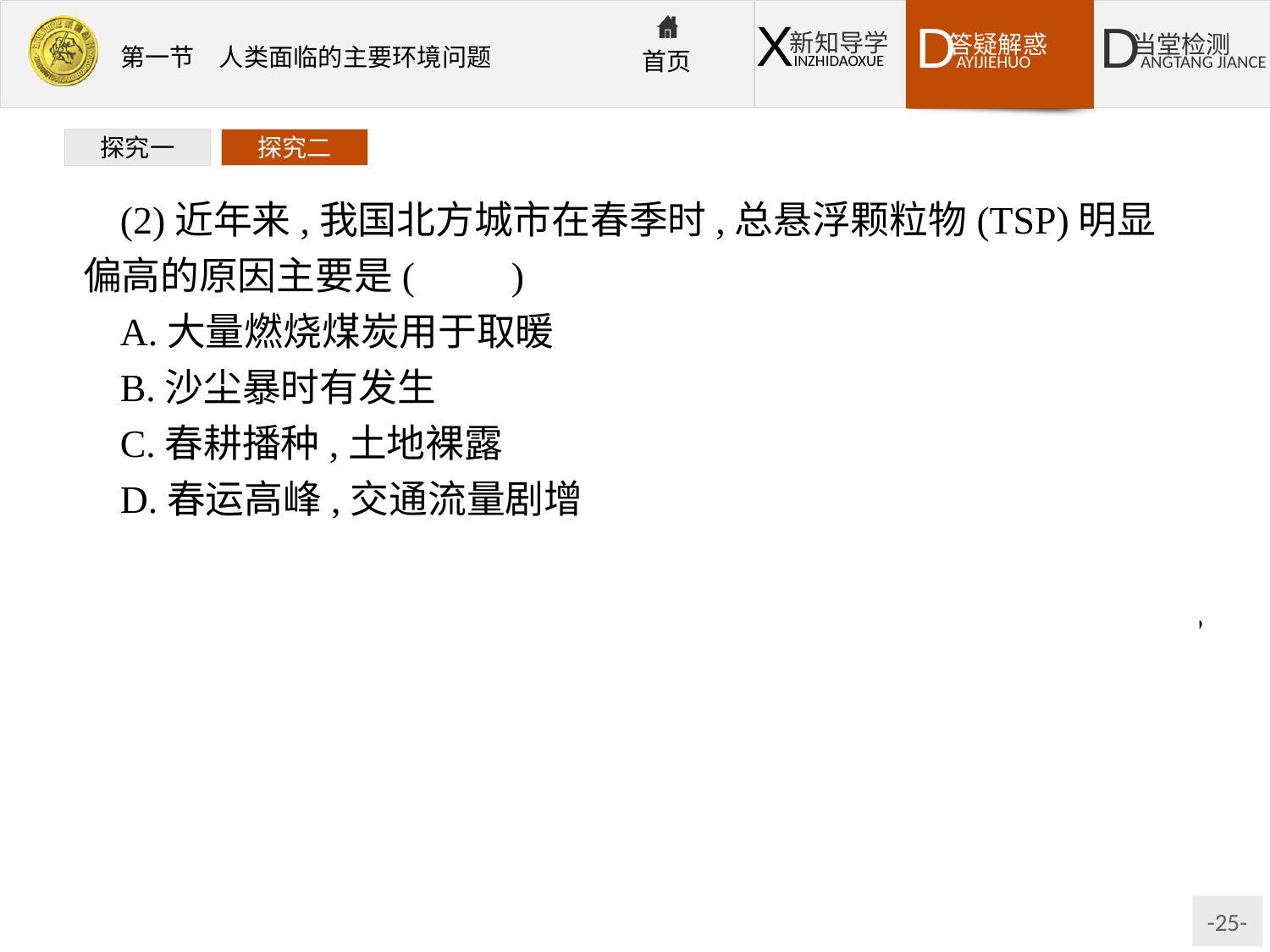

探究一
探究二
(2)近年来,我国北方城市在春季时,总悬浮颗粒物(TSP)明显偏高的原因主要是(　　)
A.大量燃烧煤炭用于取暖
B.沙尘暴时有发生
C.春耕播种,土地裸露
D.春运高峰,交通流量剧增
解析第(1)题,由题干可知,API指数的高低反映了大气中总悬浮颗粒物、酸性气体等的浓度大小,晴朗无风的天气,大气交换差,这些物质不易扩散,往往会使浓度增高。第(2)题,每年北方春季因干旱多风,形成沙尘暴,使得总悬浮颗粒物浓度高。
答案(1)A　(2)B